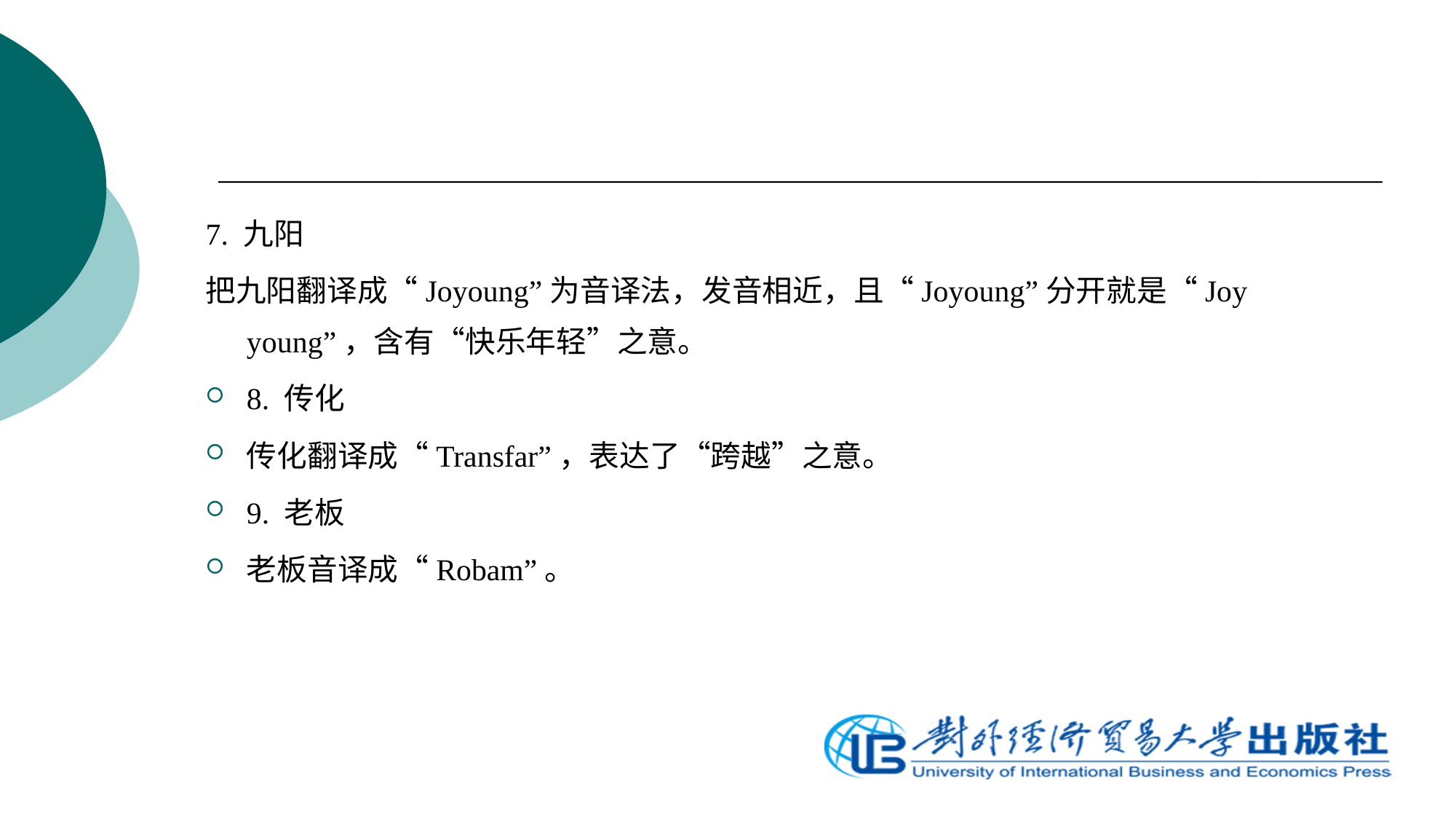

7. 九阳
把九阳翻译成“Joyoung”为音译法，发音相近，且“Joyoung”分开就是“Joy young”，含有“快乐年轻”之意。
8. 传化
传化翻译成“Transfar”，表达了“跨越”之意。
9. 老板
老板音译成“Robam”。